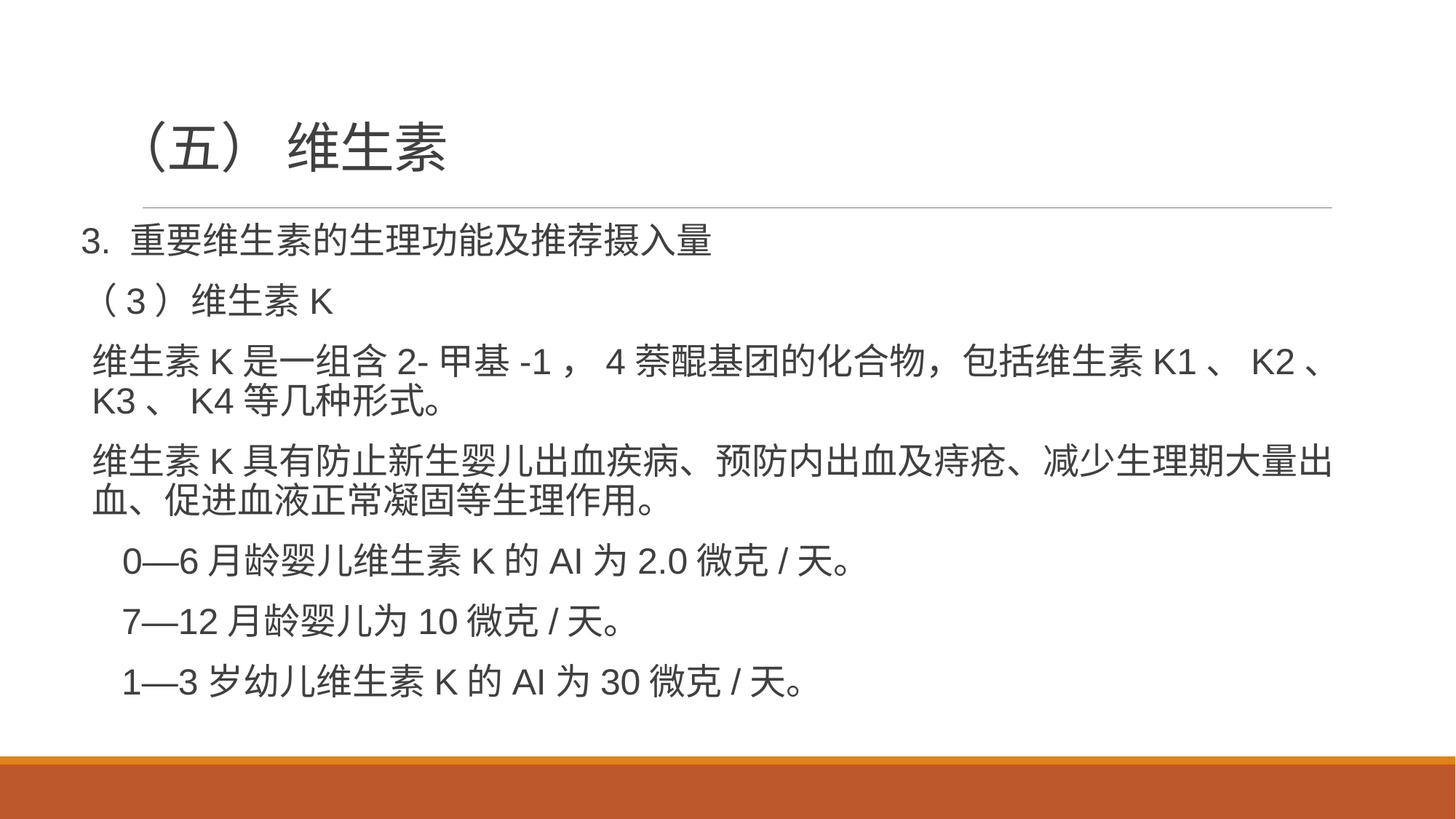

# （五） 维生素

3. 重要维生素的生理功能及推荐摄入量
（3）维生素K
维生素K是一组含2-甲基-1，4萘醌基团的化合物，包括维生素K1、K2、K3、K4等几种形式。
维生素K具有防止新生婴儿出血疾病、预防内出血及痔疮、减少生理期大量出血、促进血液正常凝固等生理作用。
   0—6月龄婴儿维生素K的AI为2.0微克/天。
    7—12月龄婴儿为10微克/天。
    1—3岁幼儿维生素K的AI为30微克/天。